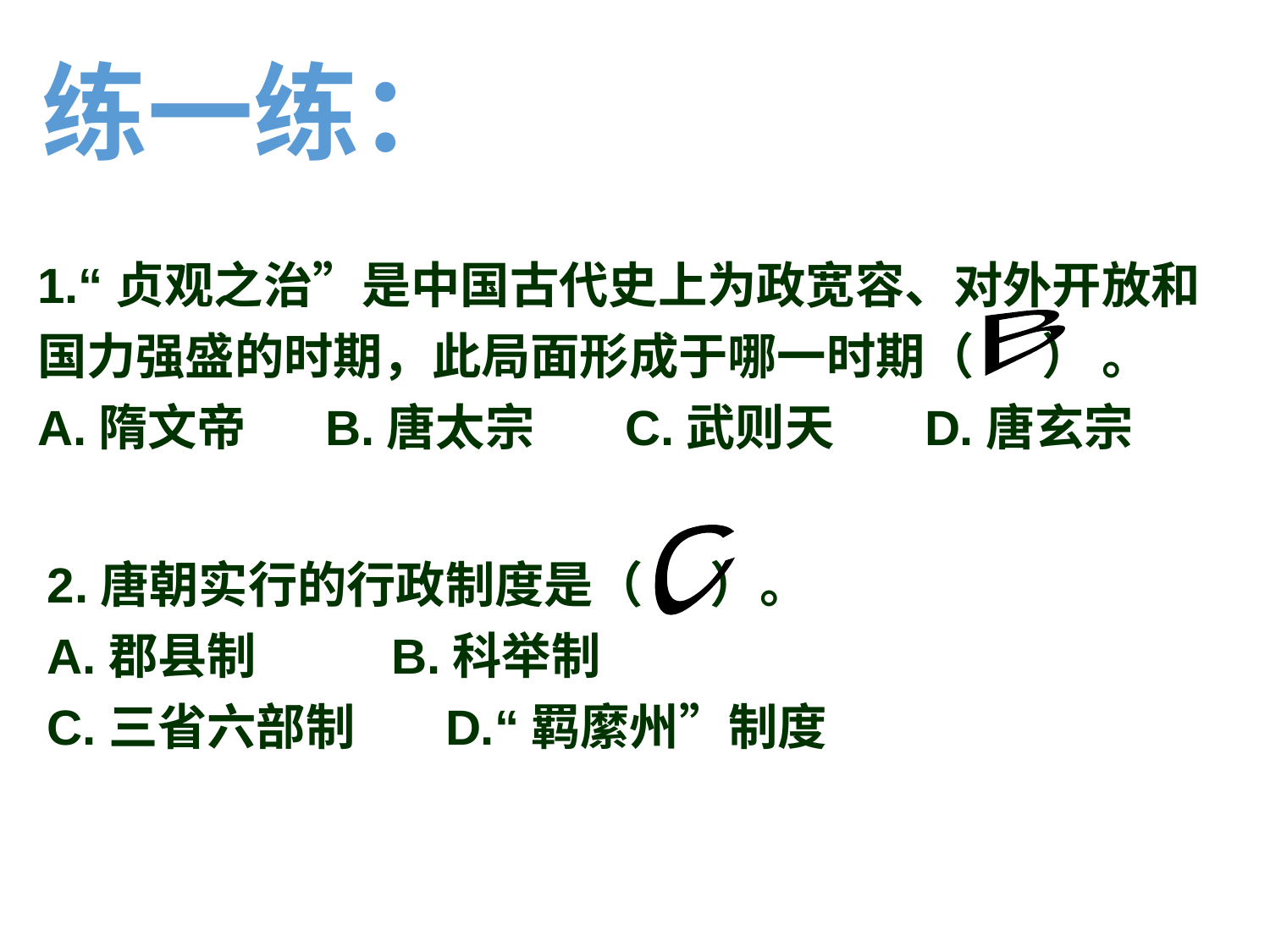

练一练：
1.“贞观之治”是中国古代史上为政宽容、对外开放和国力强盛的时期，此局面形成于哪一时期（      ） 。
A.隋文帝      B.唐太宗       C.武则天       D.唐玄宗
B
C
2.唐朝实行的行政制度是（      ）。
A.郡县制           B.科举制
C.三省六部制       D.“羁縻州”制度